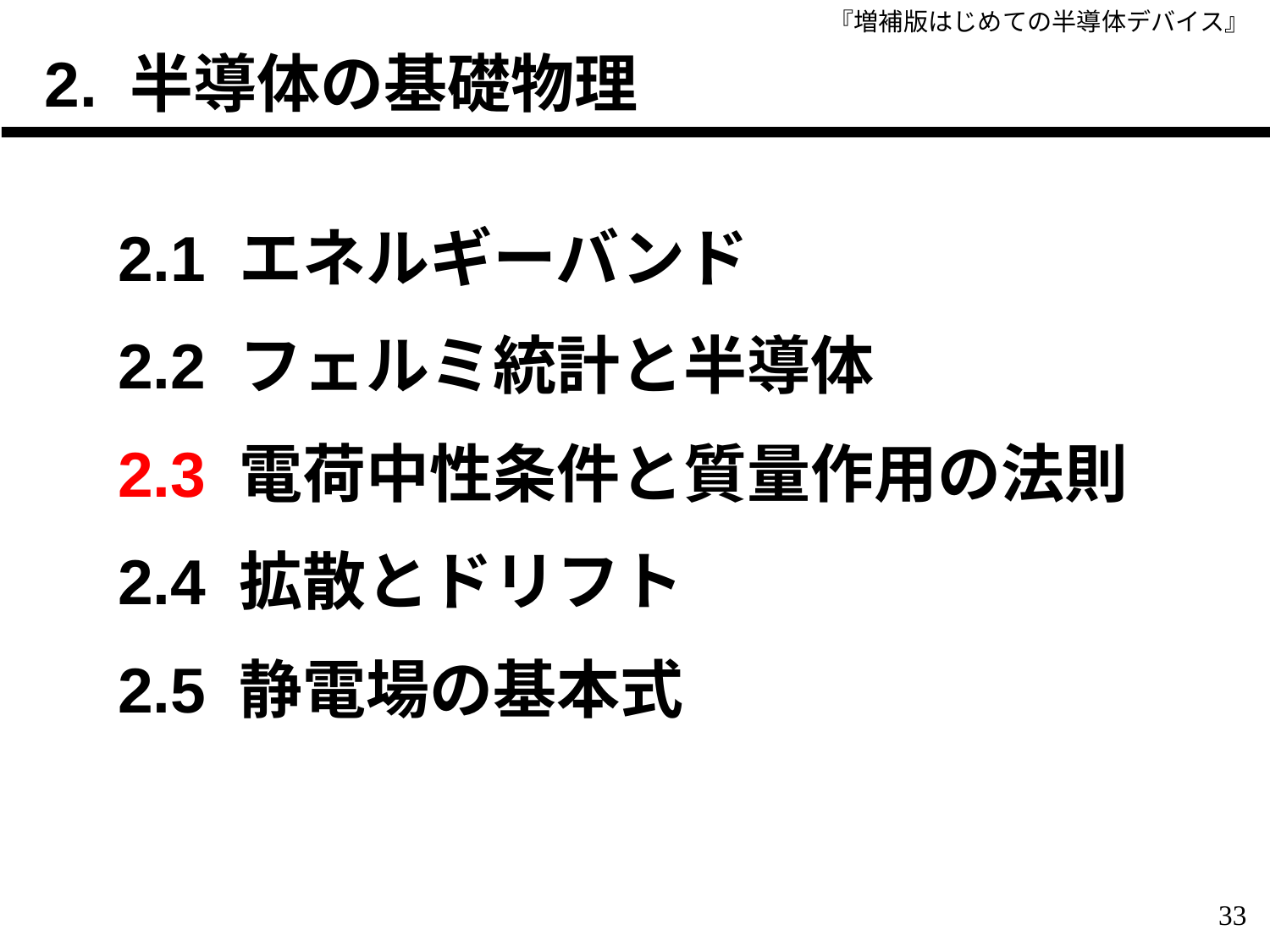

# 2. 半導体の基礎物理
2.1 エネルギーバンド
2.2 フェルミ統計と半導体
2.3 電荷中性条件と質量作用の法則
2.4 拡散とドリフト
2.5 静電場の基本式
33